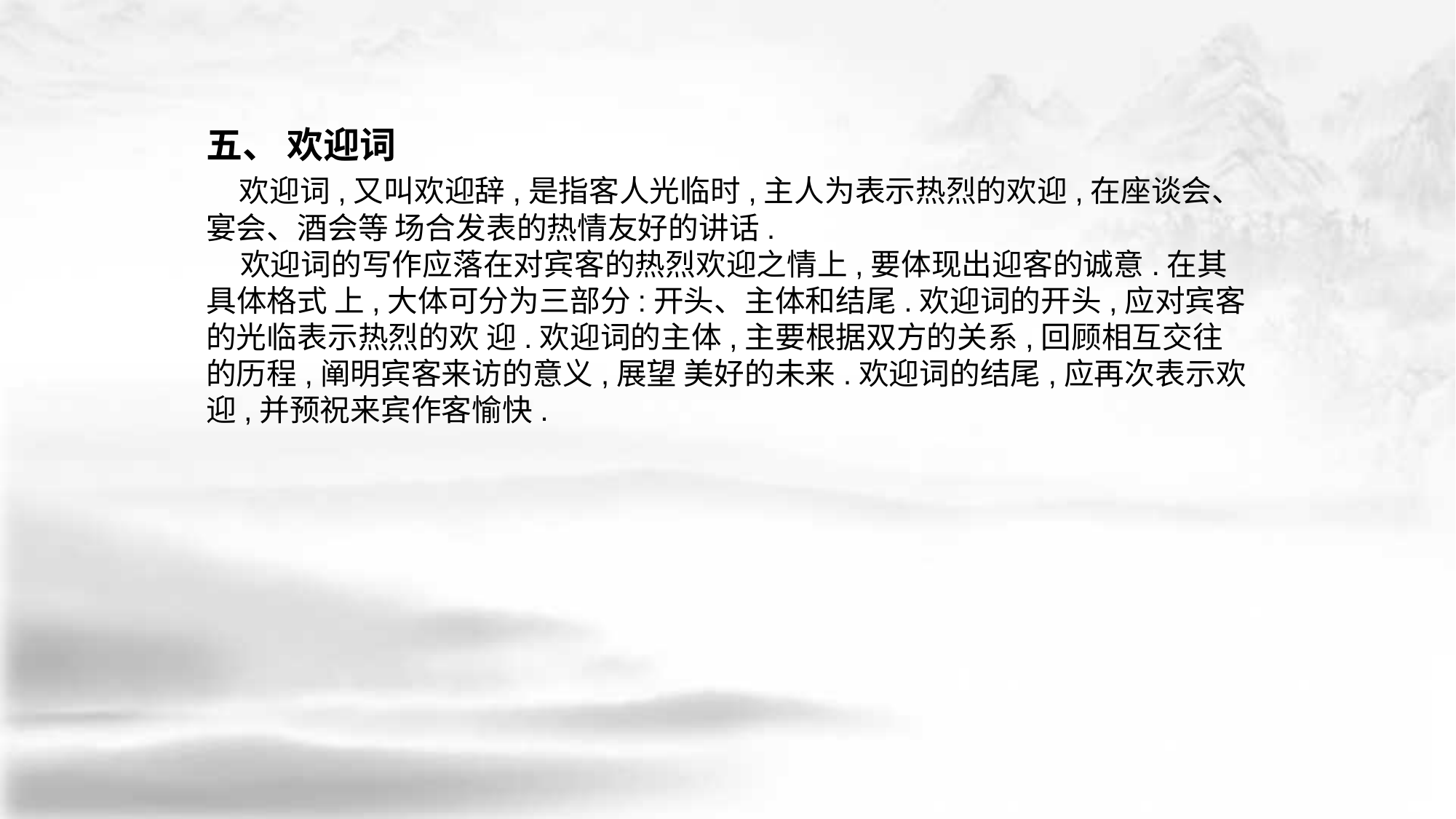

五、 欢迎词
   欢迎词,又叫欢迎辞,是指客人光临时,主人为表示热烈的欢迎,在座谈会、宴会、酒会等 场合发表的热情友好的讲话.
    欢迎词的写作应落在对宾客的热烈欢迎之情上,要体现出迎客的诚意.在其具体格式 上,大体可分为三部分:开头、主体和结尾.欢迎词的开头,应对宾客的光临表示热烈的欢 迎.欢迎词的主体,主要根据双方的关系,回顾相互交往的历程,阐明宾客来访的意义,展望 美好的未来.欢迎词的结尾,应再次表示欢迎,并预祝来宾作客愉快.